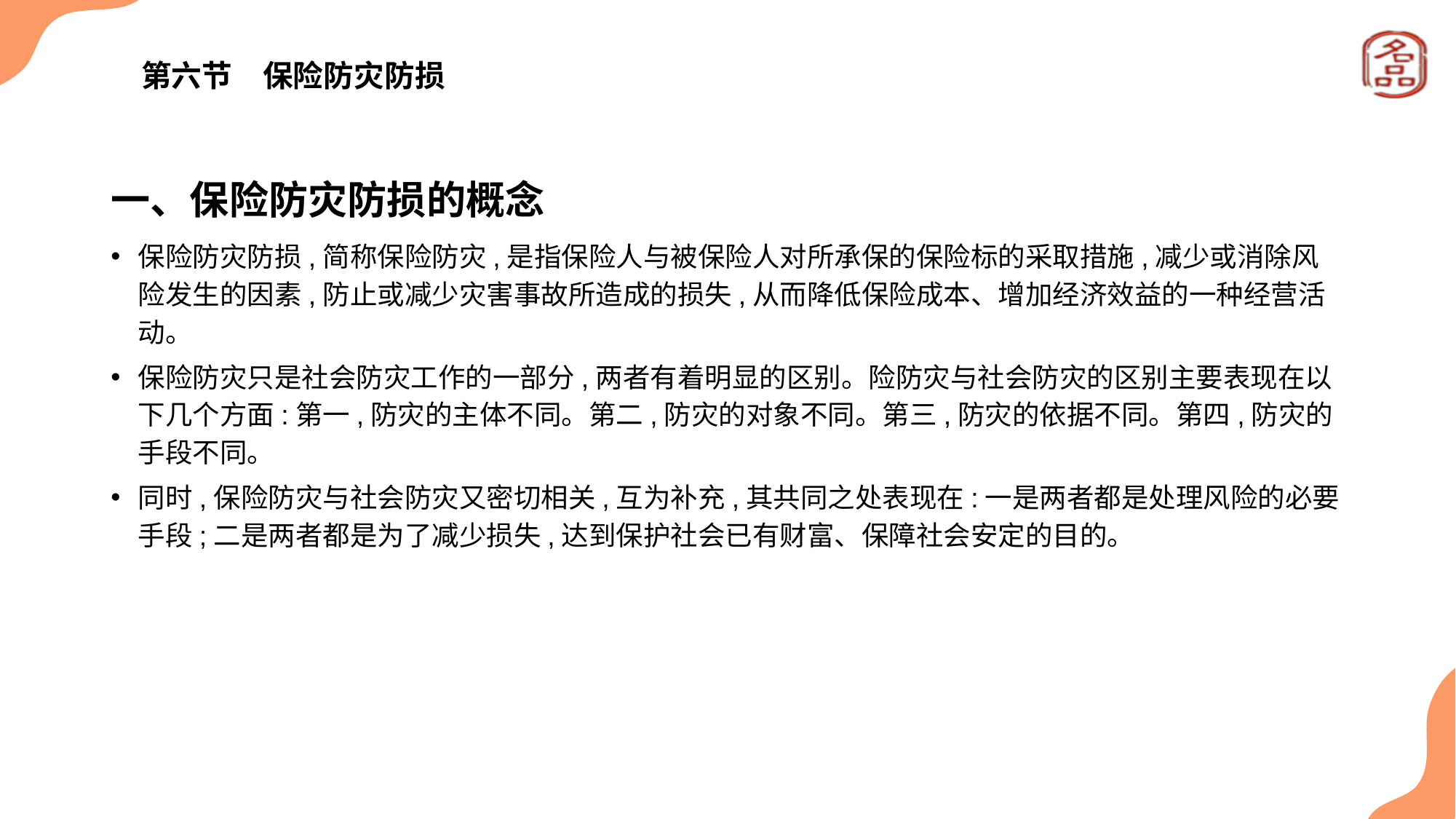

# 第六节　保险防灾防损
一、保险防灾防损的概念
保险防灾防损,简称保险防灾,是指保险人与被保险人对所承保的保险标的采取措施,减少或消除风险发生的因素,防止或减少灾害事故所造成的损失,从而降低保险成本、增加经济效益的一种经营活动。
保险防灾只是社会防灾工作的一部分,两者有着明显的区别。险防灾与社会防灾的区别主要表现在以下几个方面:第一,防灾的主体不同。第二,防灾的对象不同。第三,防灾的依据不同。第四,防灾的手段不同。
同时,保险防灾与社会防灾又密切相关,互为补充,其共同之处表现在:一是两者都是处理风险的必要手段;二是两者都是为了减少损失,达到保护社会已有财富、保障社会安定的目的。